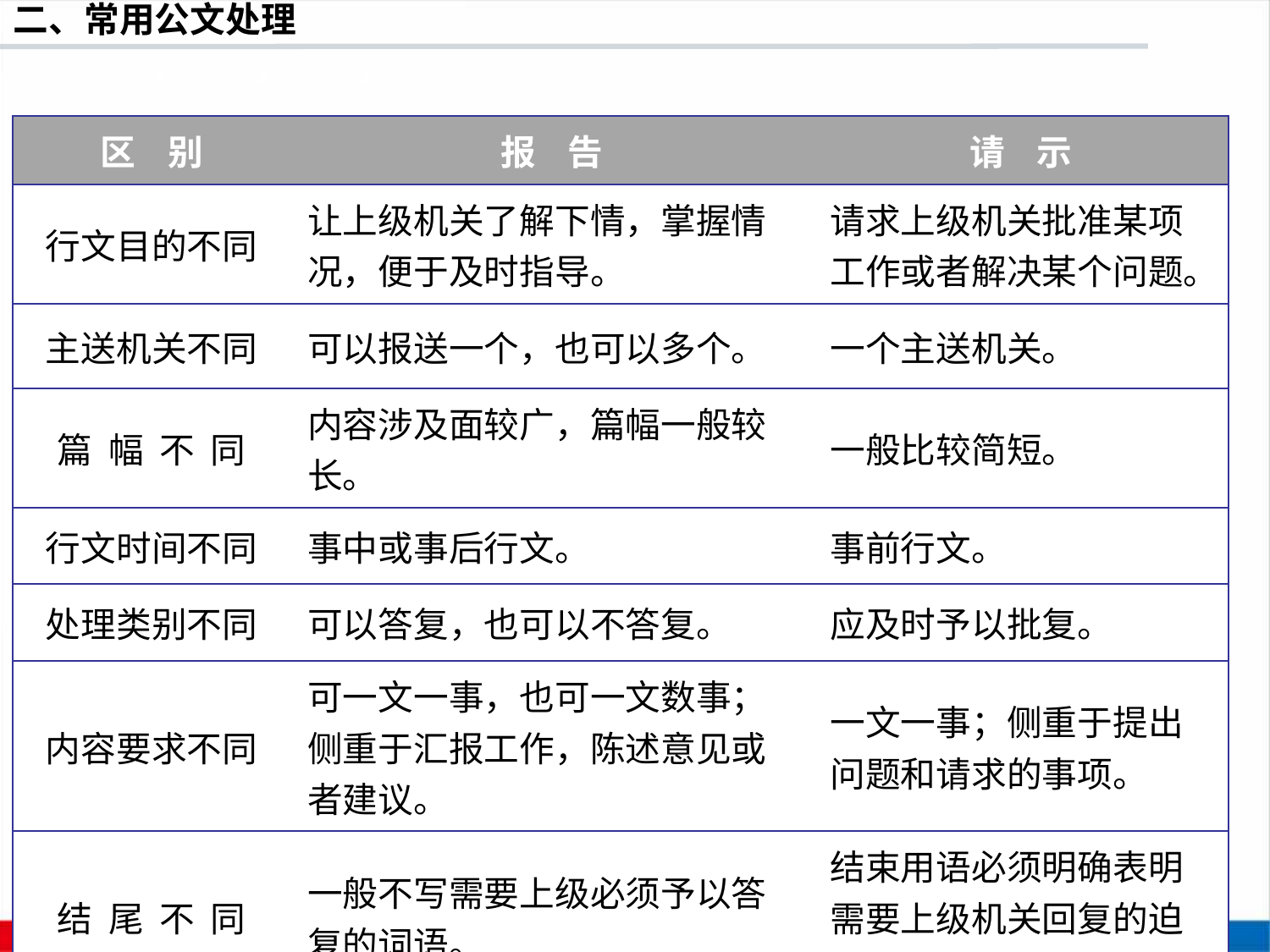

| 区 别 | 报 告 | 请 示 |
| --- | --- | --- |
| 行文目的不同 | 让上级机关了解下情，掌握情况，便于及时指导。 | 请求上级机关批准某项工作或者解决某个问题。 |
| 主送机关不同 | 可以报送一个，也可以多个。 | 一个主送机关。 |
| 篇 幅 不 同 | 内容涉及面较广，篇幅一般较长。 | 一般比较简短。 |
| 行文时间不同 | 事中或事后行文。 | 事前行文。 |
| 处理类别不同 | 可以答复，也可以不答复。 | 应及时予以批复。 |
| 内容要求不同 | 可一文一事，也可一文数事；侧重于汇报工作，陈述意见或者建议。 | 一文一事；侧重于提出问题和请求的事项。 |
| 结 尾 不 同 | 一般不写需要上级必须予以答复的词语。 | 结束用语必须明确表明需要上级机关回复的迫切要求。 |